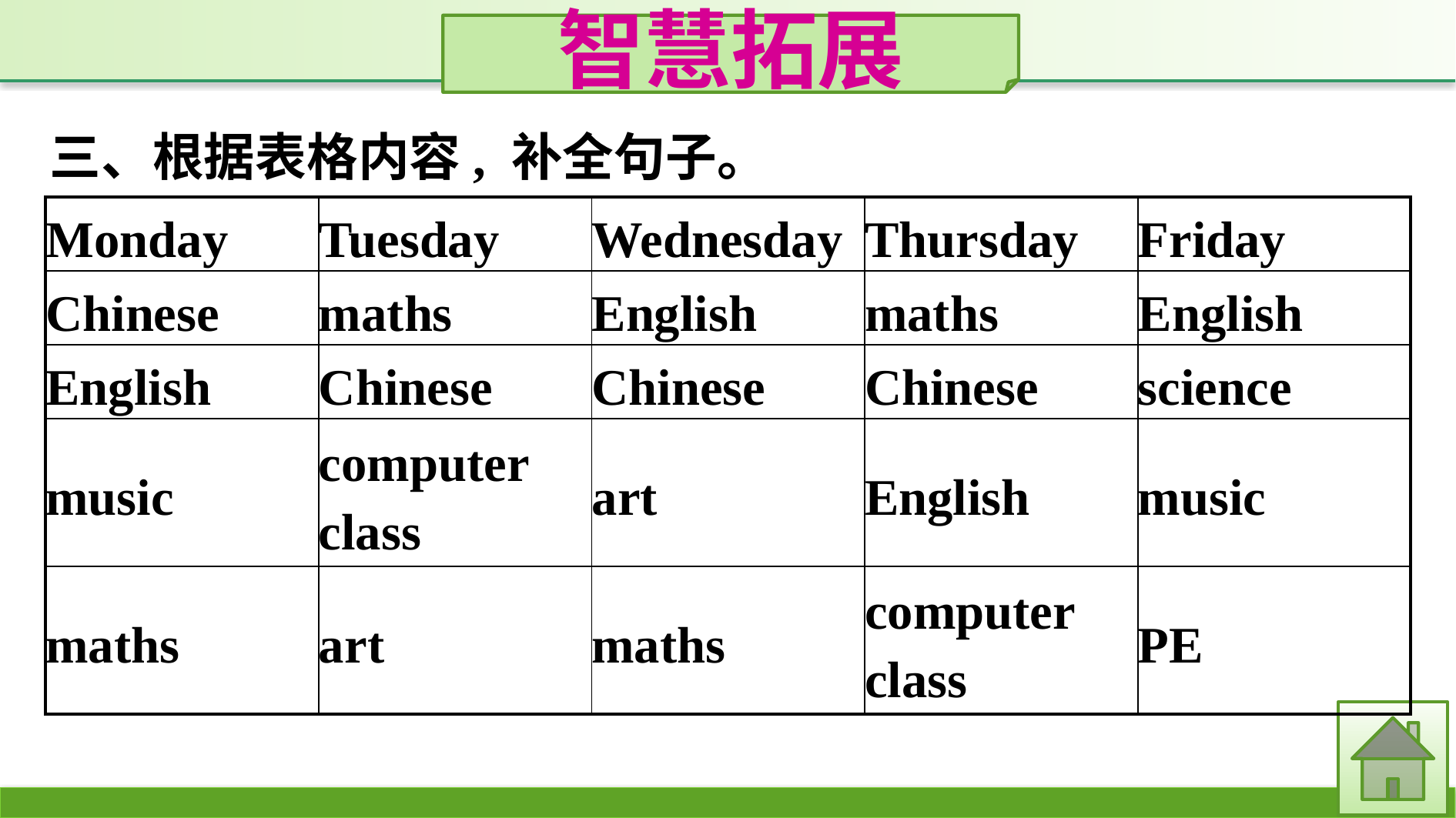

智慧拓展
三、根据表格内容, 补全句子。
| Monday | Tuesday | Wednesday | Thursday | Friday |
| --- | --- | --- | --- | --- |
| Chinese | maths | English | maths | English |
| English | Chinese | Chinese | Chinese | science |
| music | computer class | art | English | music |
| maths | art | maths | computer class | PE |